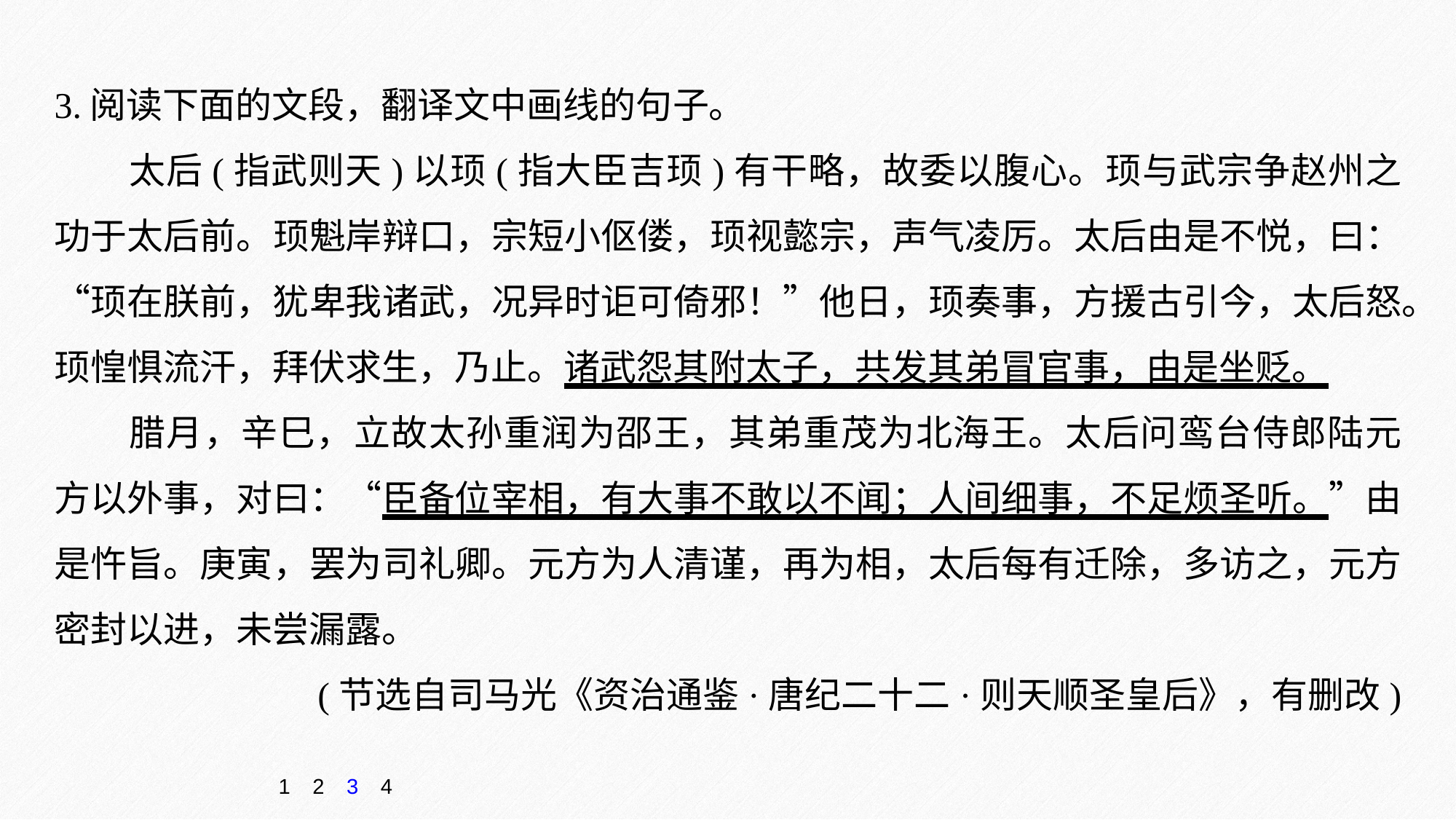

3.阅读下面的文段，翻译文中画线的句子。
太后(指武则天)以顼(指大臣吉顼)有干略，故委以腹心。顼与武宗争赵州之功于太后前。顼魁岸辩口，宗短小伛偻，顼视懿宗，声气凌厉。太后由是不悦，曰：“顼在朕前，犹卑我诸武，况异时讵可倚邪！”他日，顼奏事，方援古引今，太后怒。顼惶惧流汗，拜伏求生，乃止。诸武怨其附太子，共发其弟冒官事，由是坐贬。
腊月，辛巳，立故太孙重润为邵王，其弟重茂为北海王。太后问鸾台侍郎陆元方以外事，对曰：“臣备位宰相，有大事不敢以不闻；人间细事，不足烦圣听。”由是忤旨。庚寅，罢为司礼卿。元方为人清谨，再为相，太后每有迁除，多访之，元方密封以进，未尝漏露。
(节选自司马光《资治通鉴·唐纪二十二·则天顺圣皇后》，有删改)
1
2
3
4